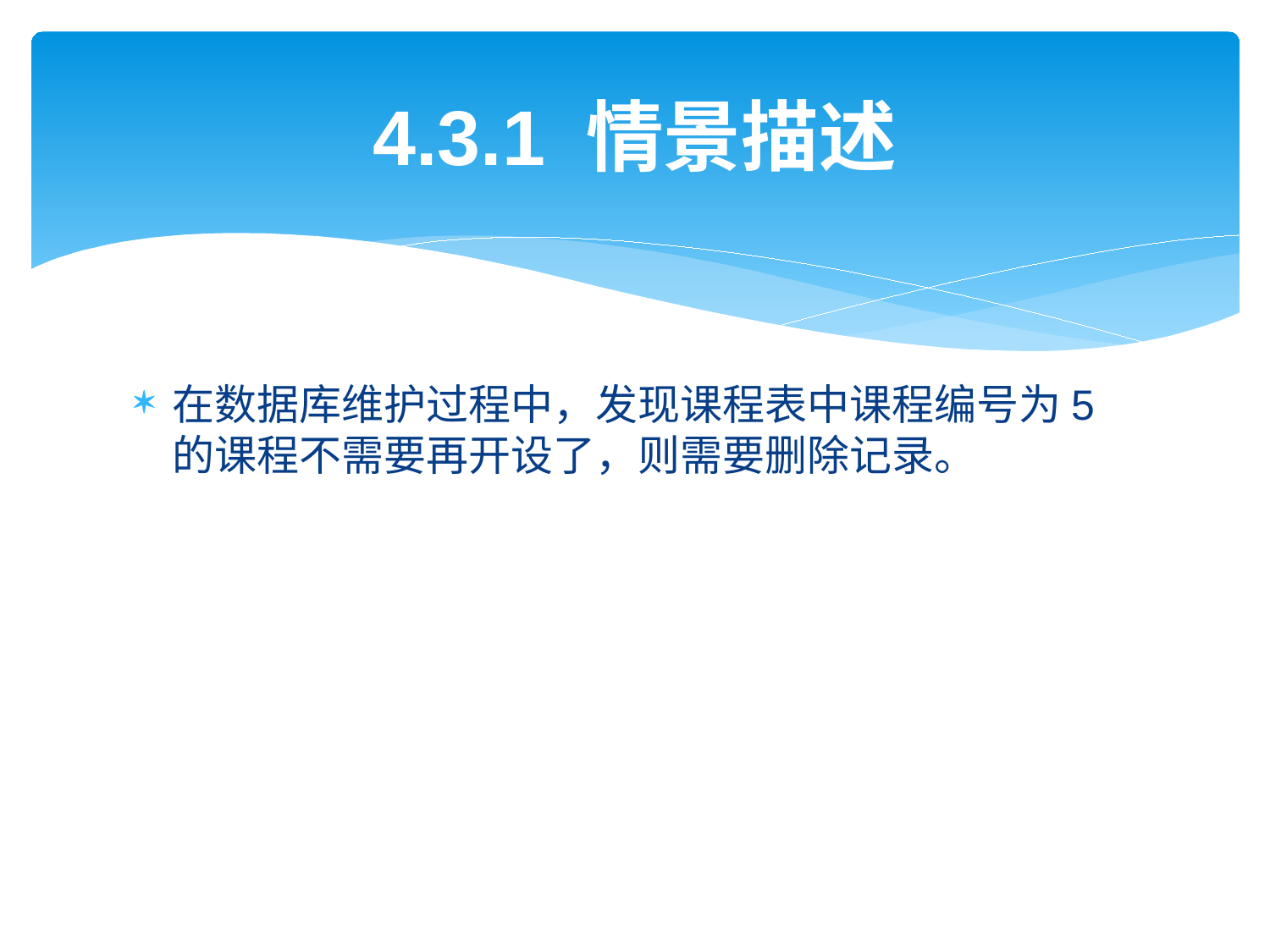

# 4.3.1 情景描述
在数据库维护过程中，发现课程表中课程编号为5的课程不需要再开设了，则需要删除记录。